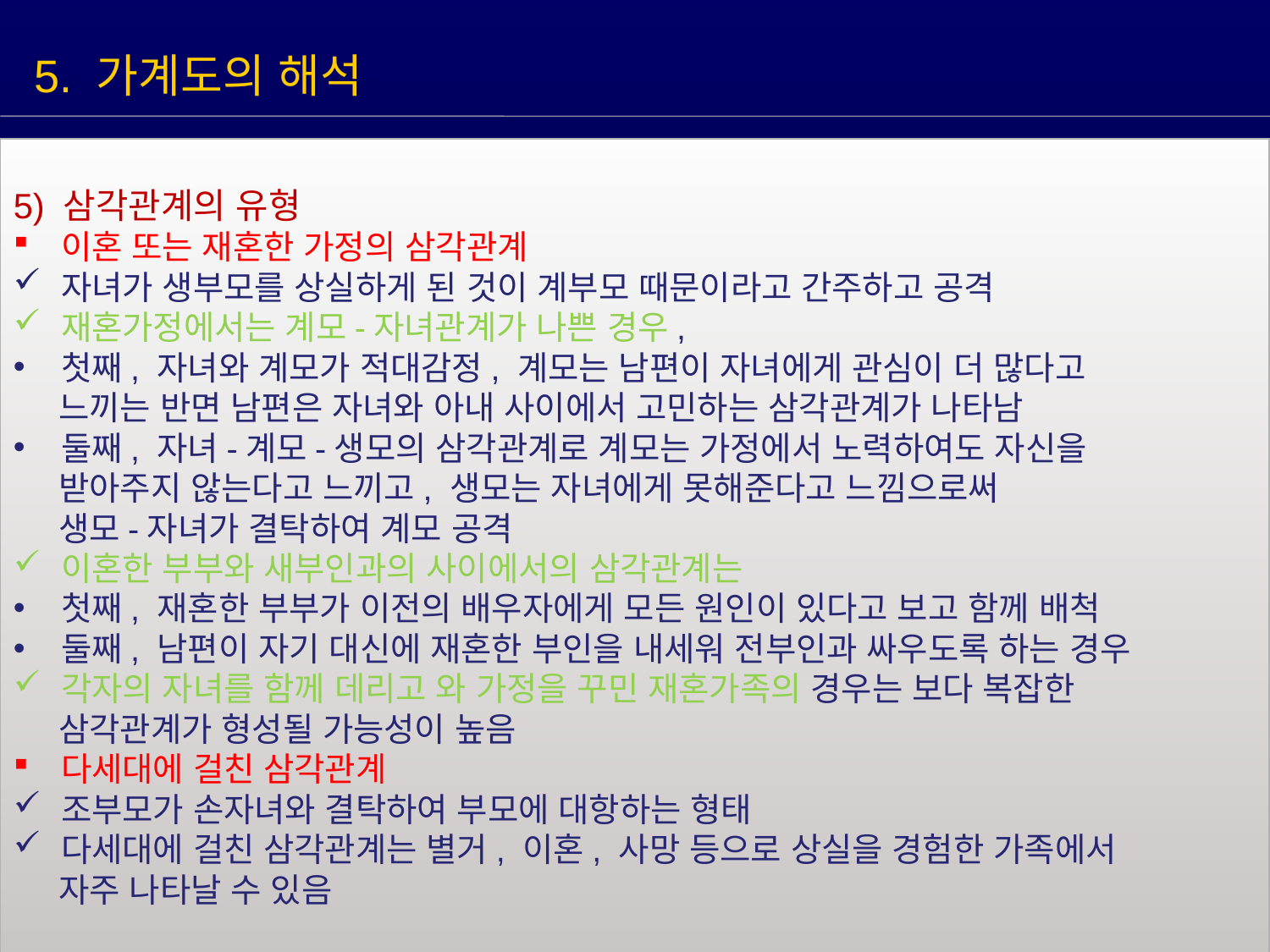

5. 가계도의 해석

5) 삼각관계의 유형
이혼 또는 재혼한 가정의 삼각관계
자녀가 생부모를 상실하게 된 것이 계부모 때문이라고 간주하고 공격
재혼가정에서는 계모-자녀관계가 나쁜 경우,
첫째, 자녀와 계모가 적대감정, 계모는 남편이 자녀에게 관심이 더 많다고
    느끼는 반면 남편은 자녀와 아내 사이에서 고민하는 삼각관계가 나타남
둘째, 자녀-계모-생모의 삼각관계로 계모는 가정에서 노력하여도 자신을
    받아주지 않는다고 느끼고, 생모는 자녀에게 못해준다고 느낌으로써
    생모-자녀가 결탁하여 계모 공격
이혼한 부부와 새부인과의 사이에서의 삼각관계는
첫째, 재혼한 부부가 이전의 배우자에게 모든 원인이 있다고 보고 함께 배척
둘째, 남편이 자기 대신에 재혼한 부인을 내세워 전부인과 싸우도록 하는 경우
각자의 자녀를 함께 데리고 와 가정을 꾸민 재혼가족의 경우는 보다 복잡한
    삼각관계가 형성될 가능성이 높음
다세대에 걸친 삼각관계
조부모가 손자녀와 결탁하여 부모에 대항하는 형태
다세대에 걸친 삼각관계는 별거, 이혼, 사망 등으로 상실을 경험한 가족에서
    자주 나타날 수 있음